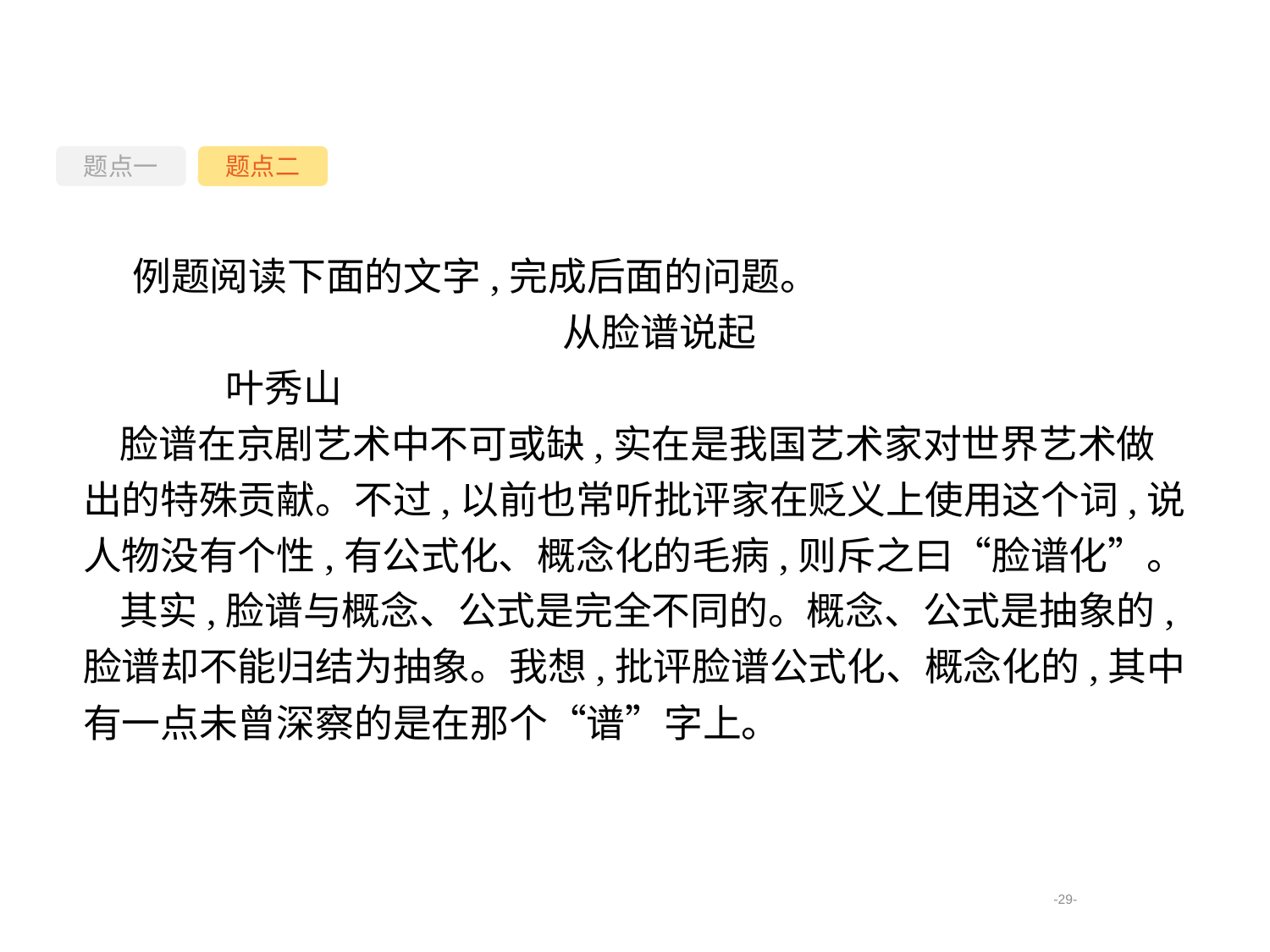

题点一
题点二
例题阅读下面的文字,完成后面的问题。
从脸谱说起
	叶秀山
脸谱在京剧艺术中不可或缺,实在是我国艺术家对世界艺术做出的特殊贡献。不过,以前也常听批评家在贬义上使用这个词,说人物没有个性,有公式化、概念化的毛病,则斥之曰“脸谱化”。
其实,脸谱与概念、公式是完全不同的。概念、公式是抽象的,脸谱却不能归结为抽象。我想,批评脸谱公式化、概念化的,其中有一点未曾深察的是在那个“谱”字上。
-29-